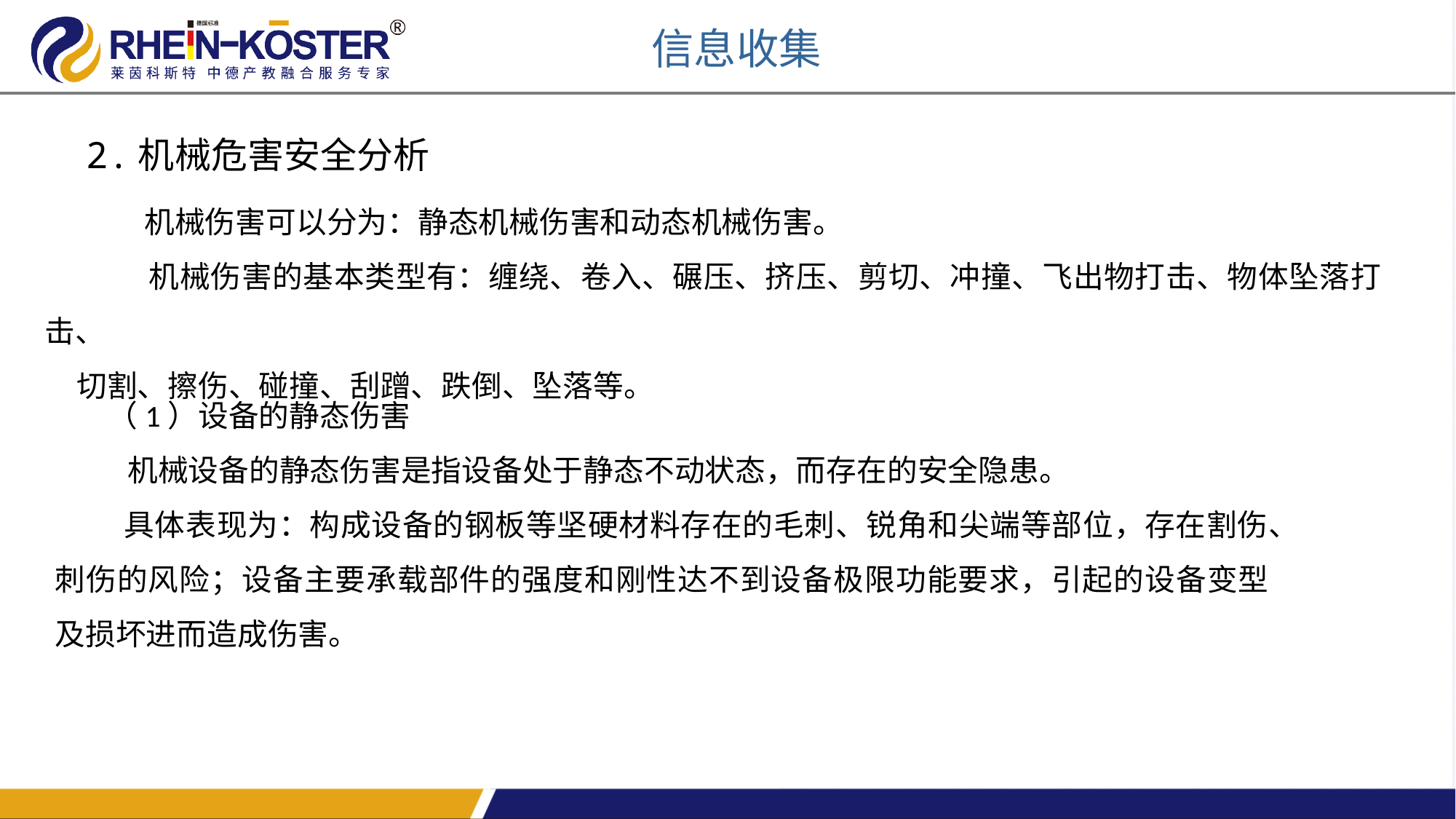

信息收集
2.机械危害安全分析
         机械伤害可以分为：静态机械伤害和动态机械伤害。
         机械伤害的基本类型有：缠绕、卷入、碾压、挤压、剪切、冲撞、飞出物打击、物体坠落打击、
切割、擦伤、碰撞、刮蹭、跌倒、坠落等。
  （1）设备的静态伤害
     机械设备的静态伤害是指设备处于静态不动状态，而存在的安全隐患。
    具体表现为：构成设备的钢板等坚硬材料存在的毛刺、锐角和尖端等部位，存在割伤、刺伤的风险；设备主要承载部件的强度和刚性达不到设备极限功能要求，引起的设备变型及损坏进而造成伤害。